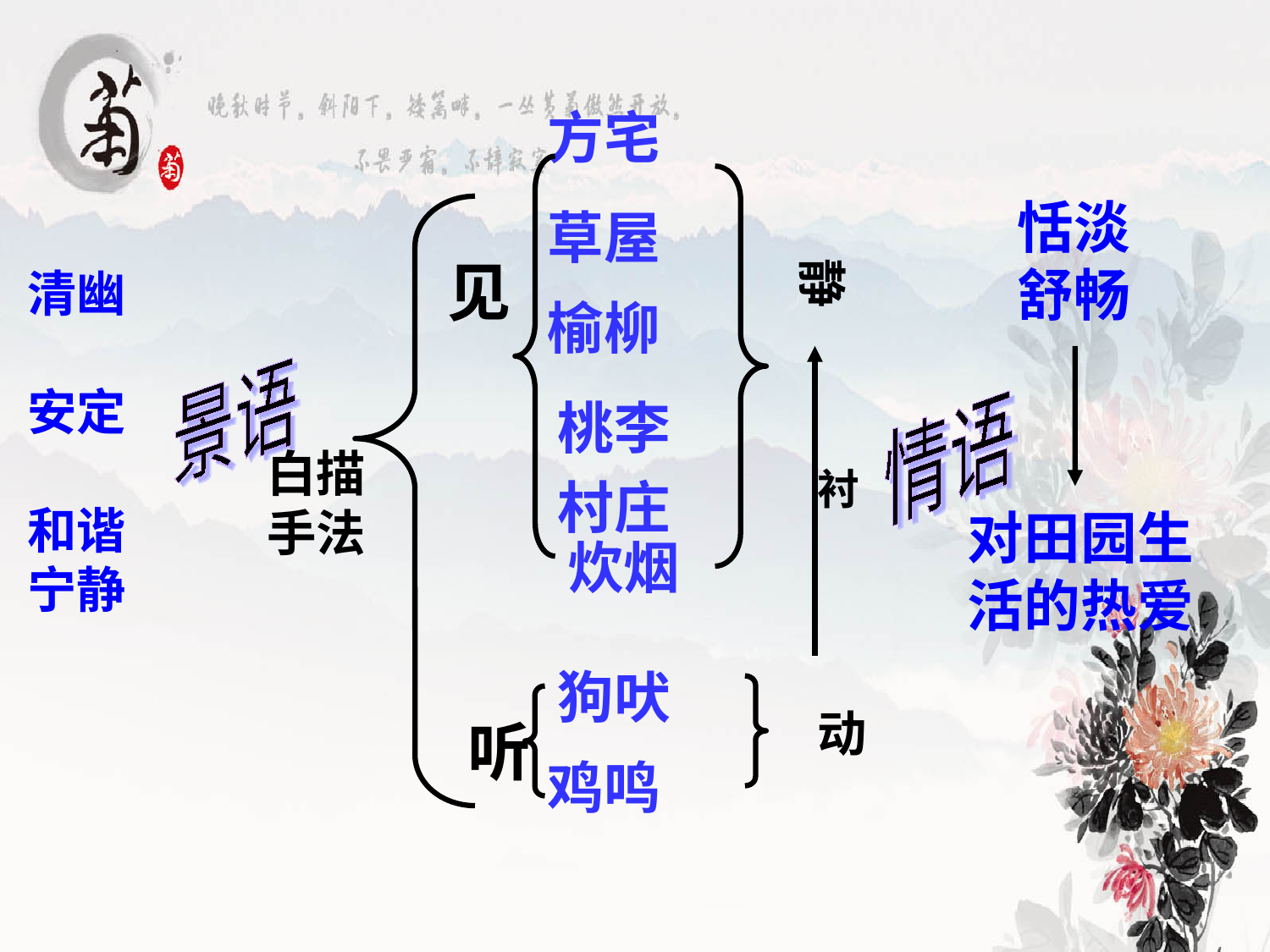

方宅

恬淡
舒畅

草屋
见
静
清幽
安定
和谐
宁静
榆柳

景语
桃李
情语
白描
手法
衬
村庄
对田园生活的热爱
炊烟
狗吠

动
听
鸡鸣